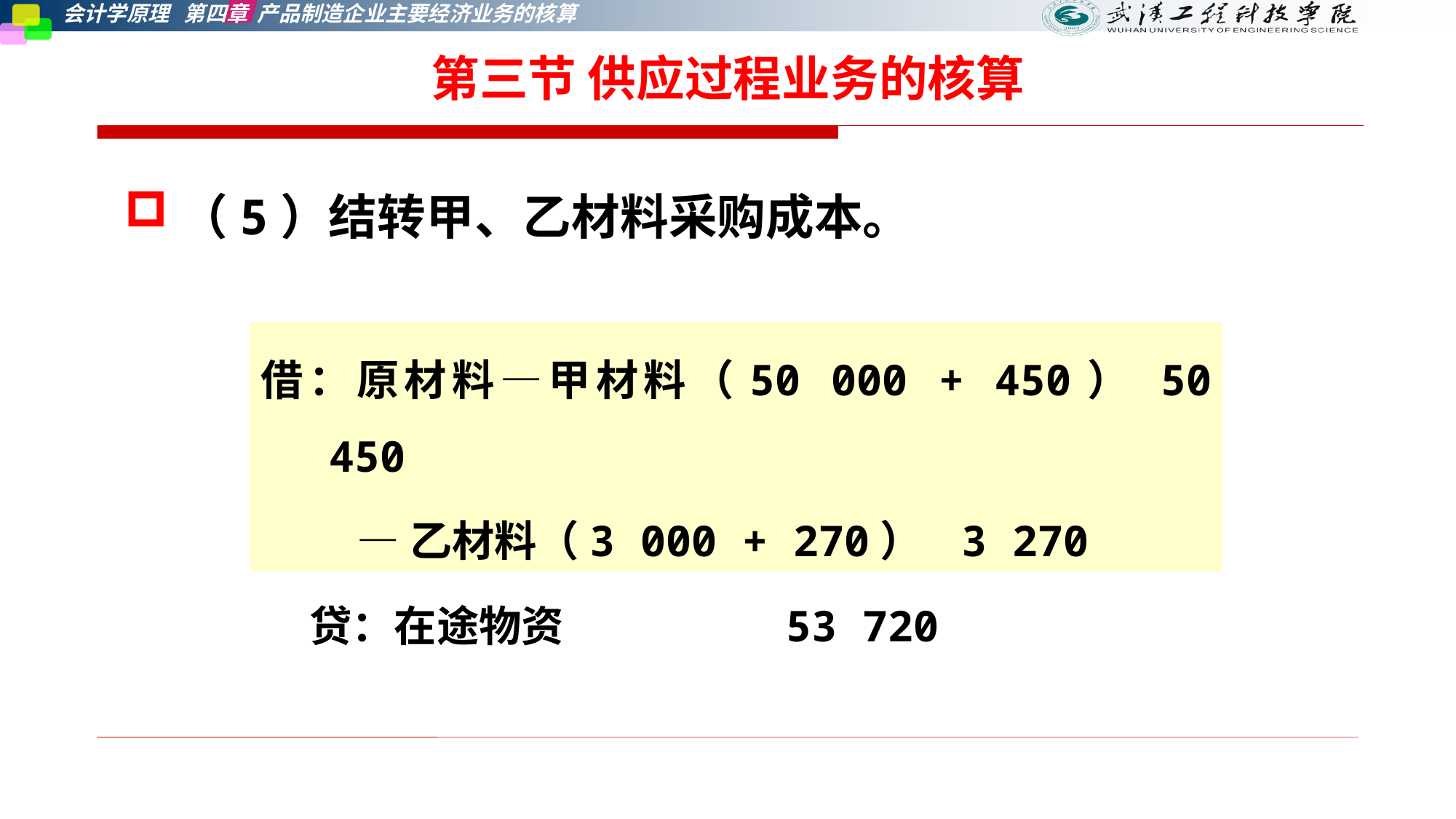

第三节 供应过程业务的核算
（5）结转甲、乙材料采购成本。
借：原材料—甲材料（50 000 + 450） 50 450
          —乙材料（3 000 + 270）   3 270
    贷：在途物资                      53 720